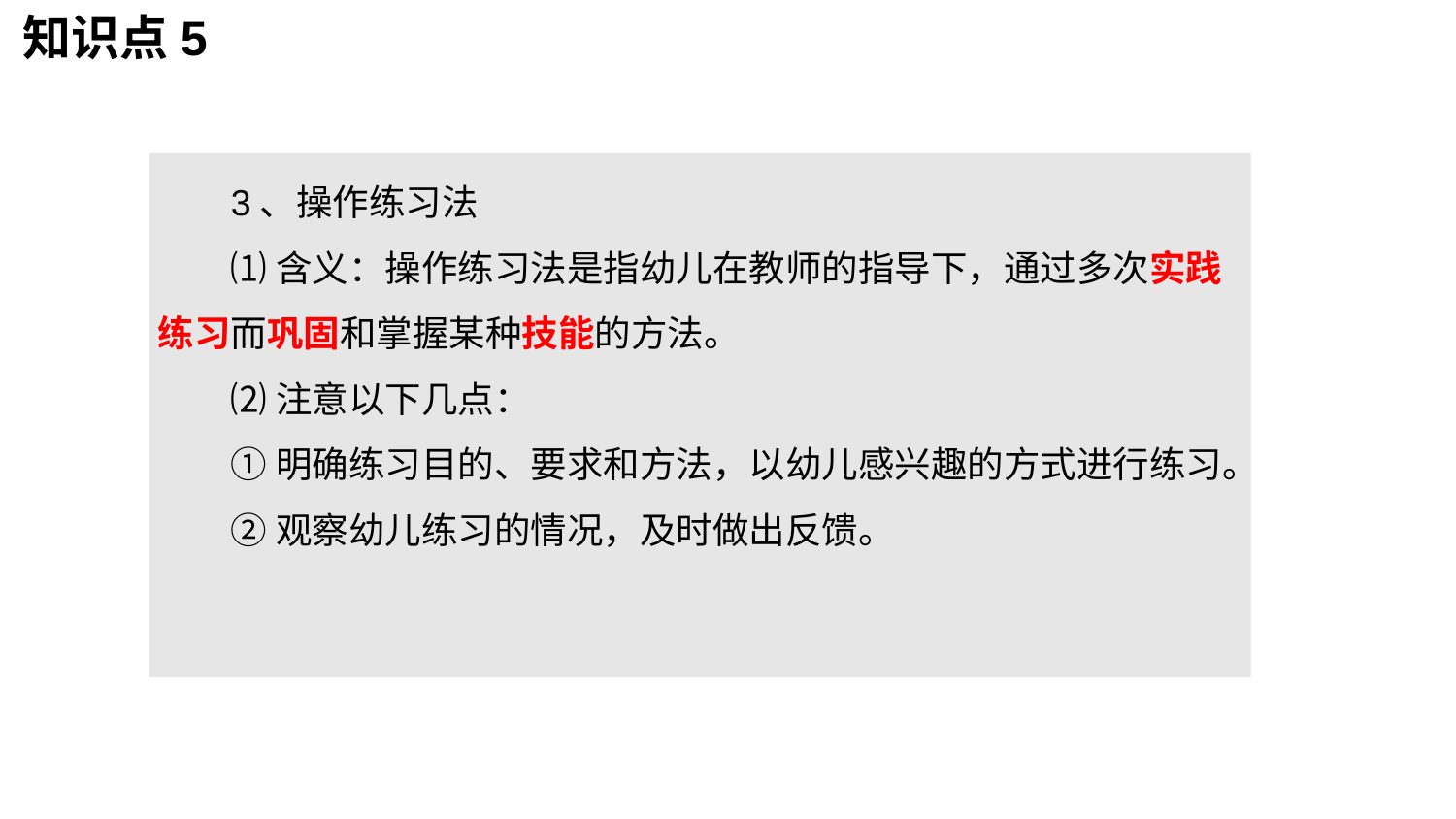

知识点5
3、操作练习法
⑴含义：操作练习法是指幼儿在教师的指导下，通过多次实践练习而巩固和掌握某种技能的方法。
⑵注意以下几点：
①明确练习目的、要求和方法，以幼儿感兴趣的方式进行练习。
②观察幼儿练习的情况，及时做出反馈。